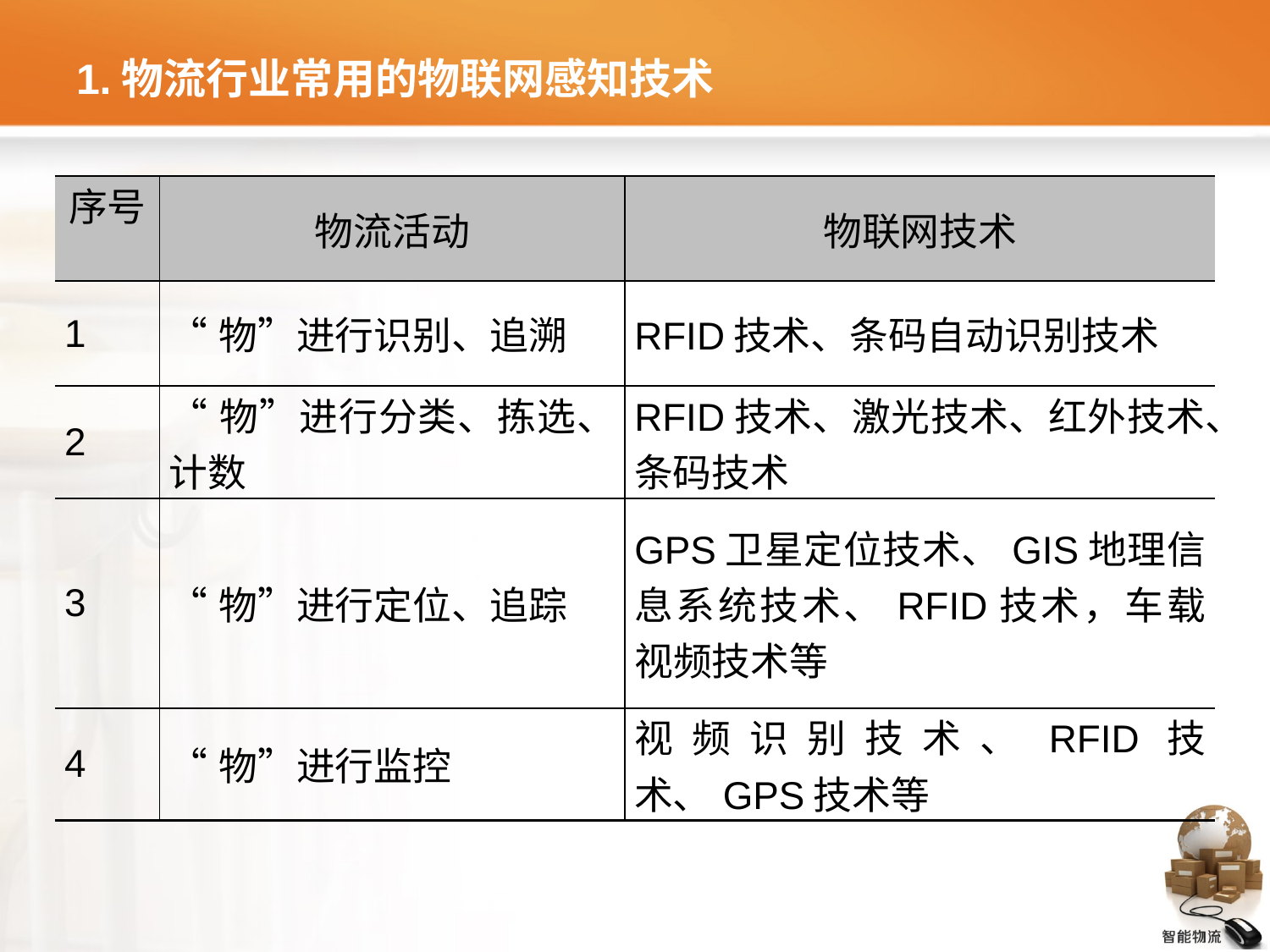

# 1.物流行业常用的物联网感知技术
| 序号 | 物流活动 | 物联网技术 |
| --- | --- | --- |
| 1 | “物”进行识别、追溯 | RFID技术、条码自动识别技术 |
| 2 | “物”进行分类、拣选、计数 | RFID技术、激光技术、红外技术、条码技术 |
| 3 | “物”进行定位、追踪 | GPS卫星定位技术、GIS地理信息系统技术、RFID技术，车载视频技术等 |
| 4 | “物”进行监控 | 视频识别技术、RFID技术、GPS技术等 |